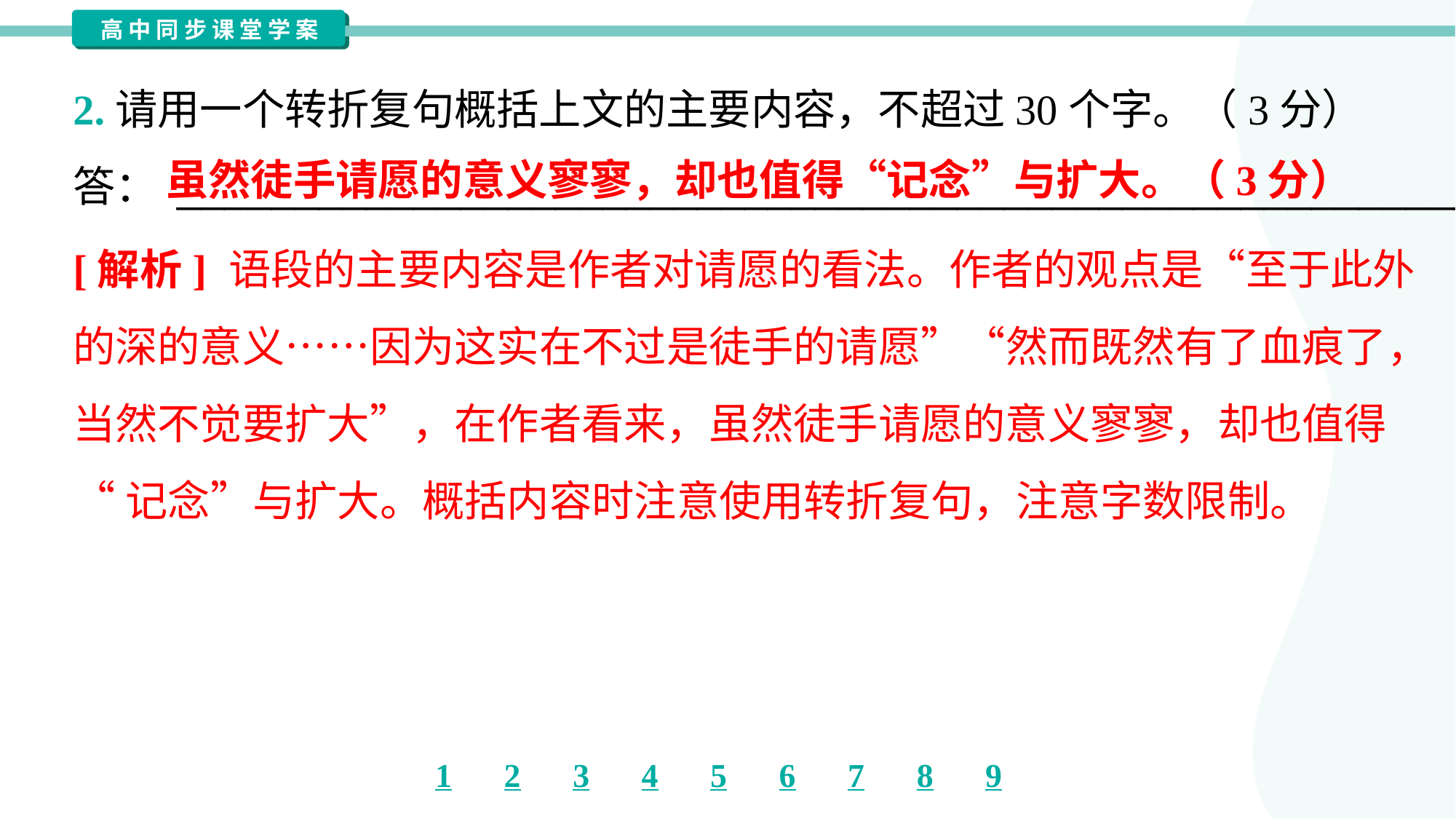

2.请用一个转折复句概括上文的主要内容，不超过30个字。（3分）
答： _______________________________________________________
虽然徒手请愿的意义寥寥，却也值得“记念”与扩大。（3分）
[解析] 语段的主要内容是作者对请愿的看法。作者的观点是“至于此外
的深的意义……因为这实在不过是徒手的请愿”“然而既然有了血痕了，
当然不觉要扩大”，在作者看来，虽然徒手请愿的意义寥寥，却也值得
“记念”与扩大。概括内容时注意使用转折复句，注意字数限制。